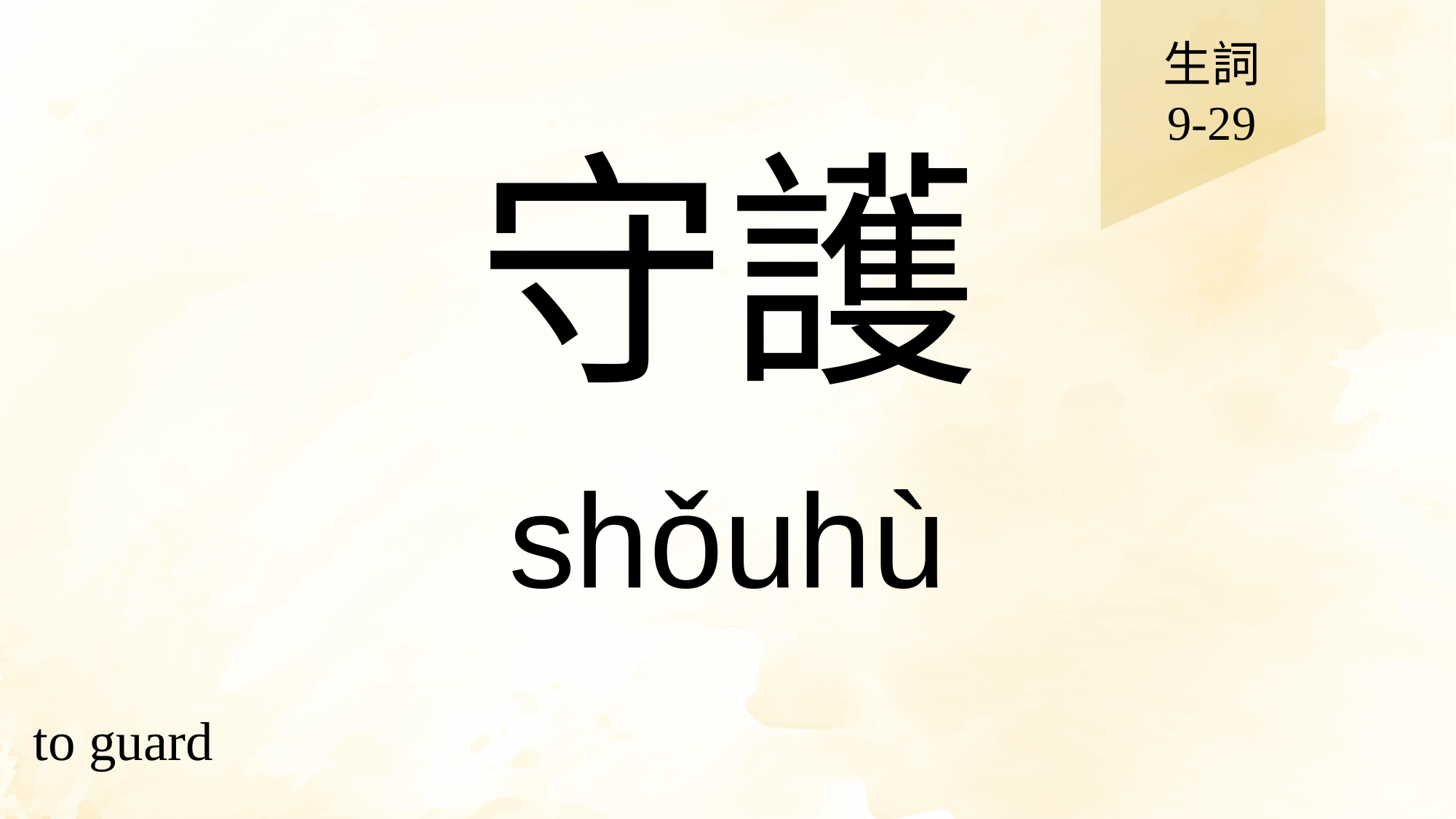

生詞
9-29
# 守護
shǒuhù
to guard